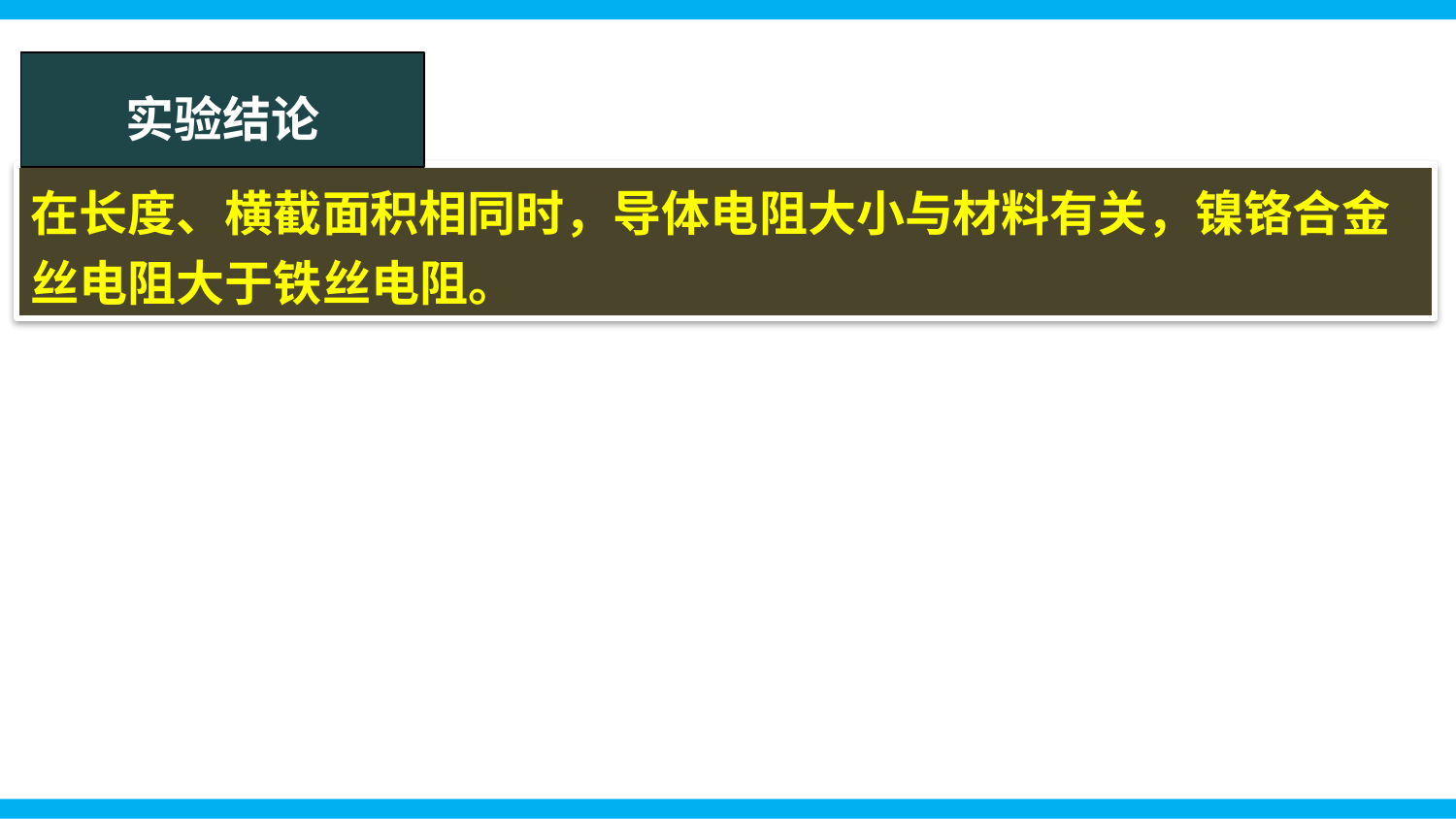

实验结论
在长度、横截面积相同时，导体电阻大小与材料有关，镍铬合金丝电阻大于铁丝电阻。